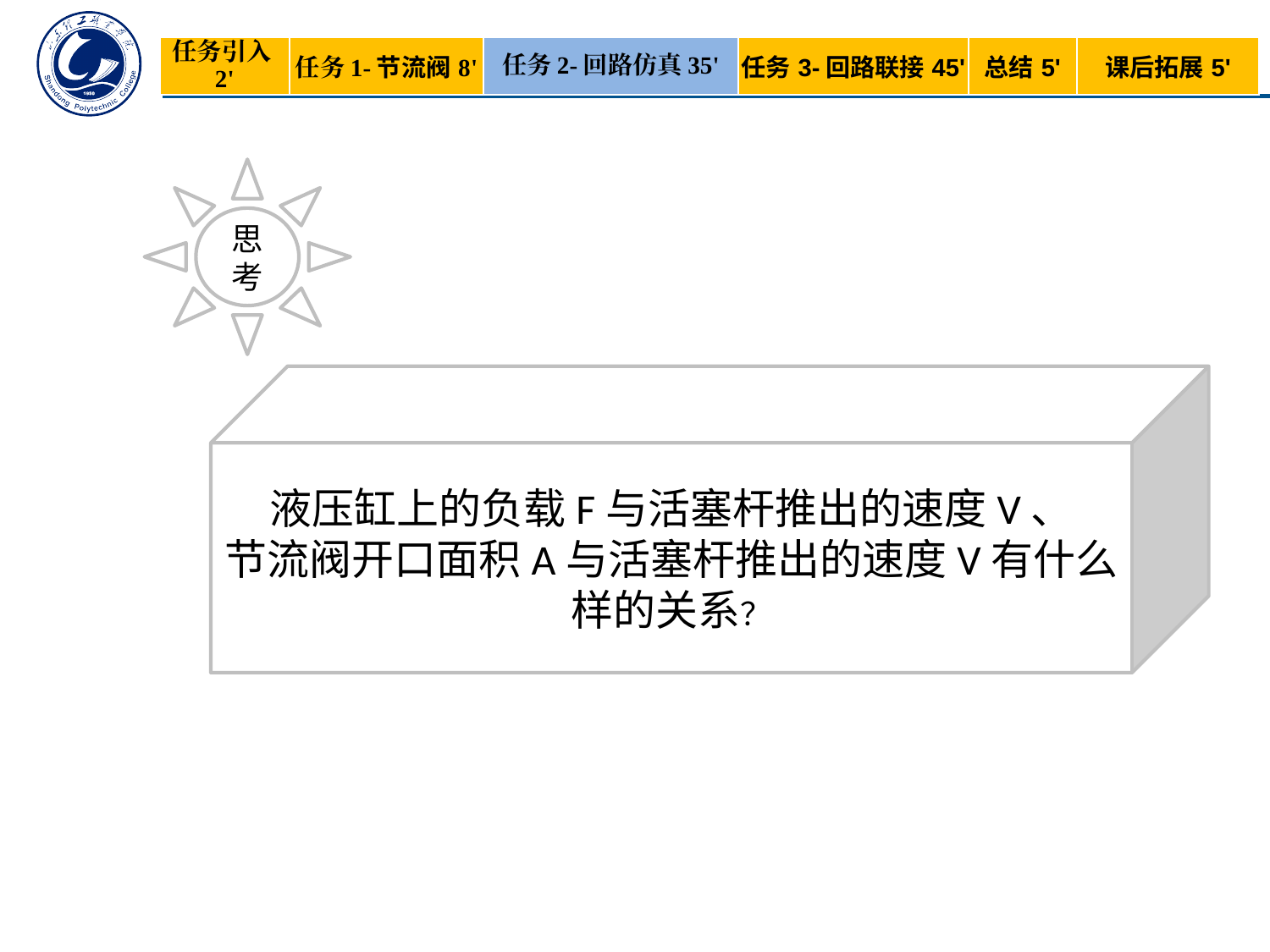

| 任务引入2' | 任务1-节流阀8' | 任务2-回路仿真35' | 任务3-回路联接45' | 总结5' | 课后拓展5' |
| --- | --- | --- | --- | --- | --- |
思考
液压缸上的负载F与活塞杆推出的速度V、
节流阀开口面积A与活塞杆推出的速度V有什么样的关系？